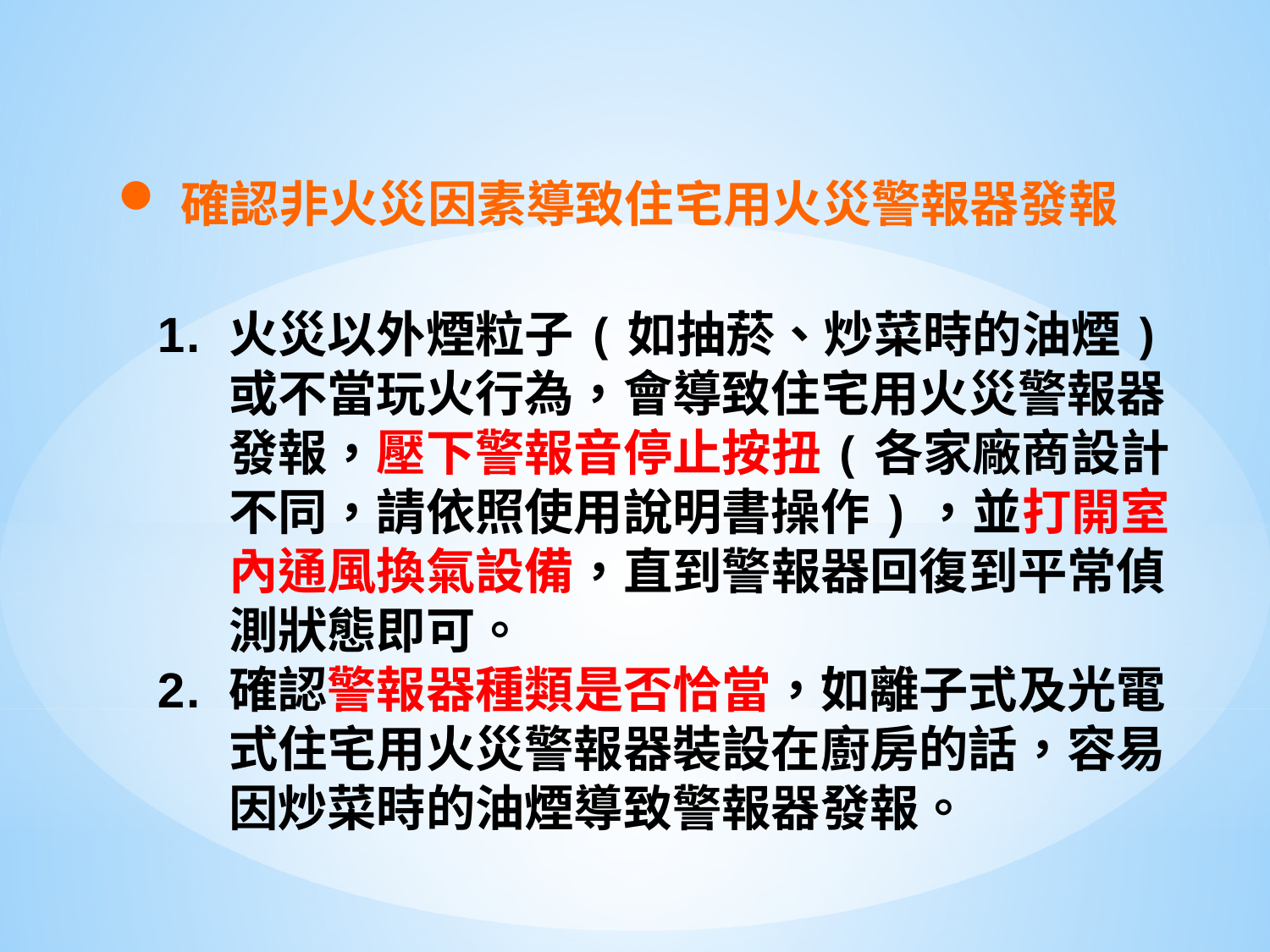

確認非火災因素導致住宅用火災警報器發報
火災以外煙粒子(如抽菸、炒菜時的油煙)或不當玩火行為，會導致住宅用火災警報器發報，壓下警報音停止按扭(各家廠商設計不同，請依照使用說明書操作)，並打開室內通風換氣設備，直到警報器回復到平常偵測狀態即可。
確認警報器種類是否恰當，如離子式及光電式住宅用火災警報器裝設在廚房的話，容易因炒菜時的油煙導致警報器發報。